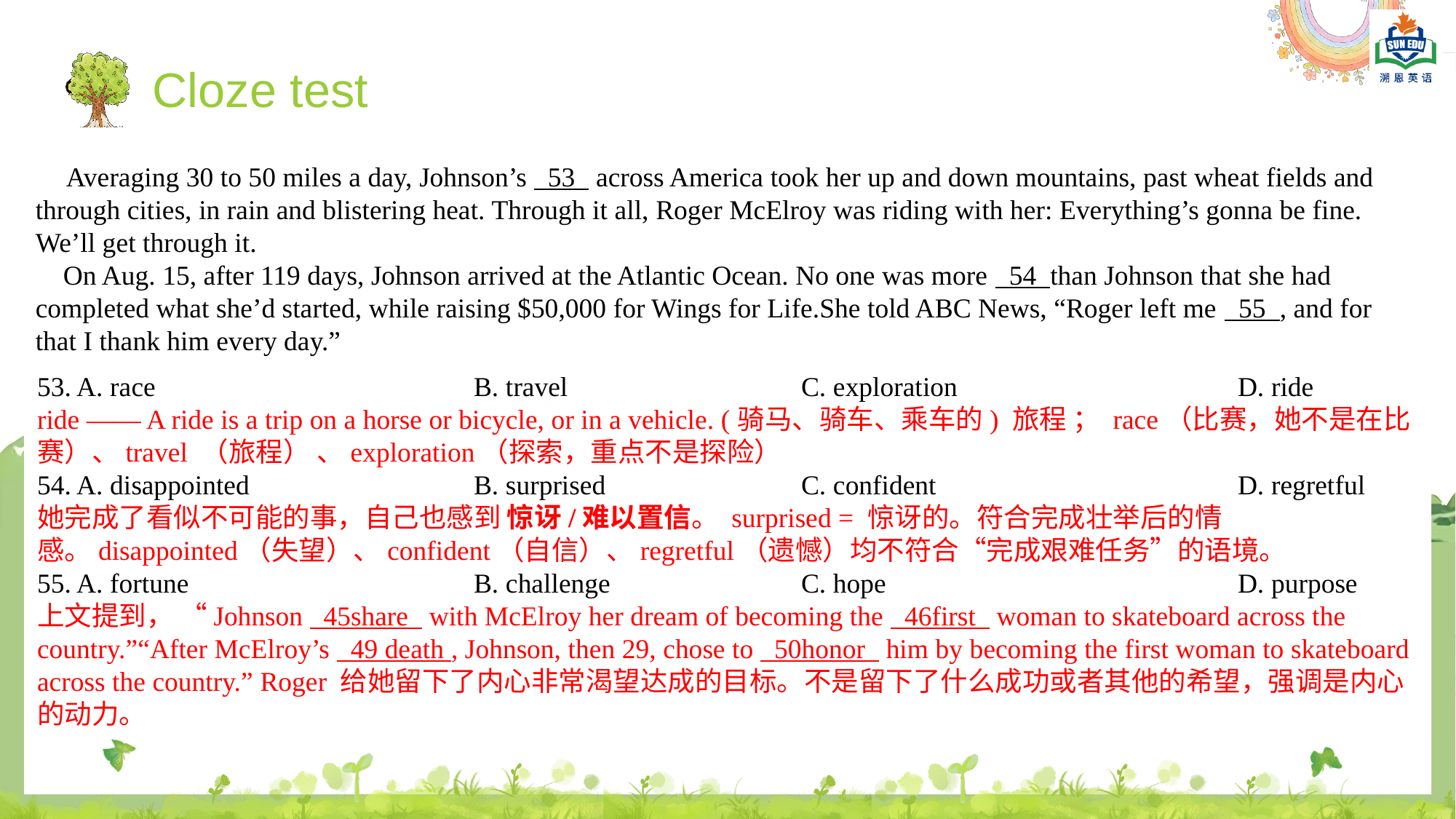

Cloze test
    Averaging 30 to 50 miles a day, Johnson’s   53   across America took her up and down mountains, past wheat fields and through cities, in rain and blistering heat. Through it all, Roger McElroy was riding with her: Everything’s gonna be fine. We’ll get through it.
    On Aug. 15, after 119 days, Johnson arrived at the Atlantic Ocean. No one was more   54  than Johnson that she had completed what she’d started, while raising $50,000 for Wings for Life.She told ABC News, “Roger left me   55  , and for that I thank him every day.”
53. A. race    			B. travel  		 	C. exploration 	   	 	D. ride
ride —— A ride is a trip on a horse or bicycle, or in a vehicle. (骑马、骑车、乘车的) 旅程 ； race（比赛，她不是在比赛）、travel （旅程） 、exploration（探索，重点不是探险）
54. A. disappointed 		B. surprised		C. confident			D. regretful
她完成了看似不可能的事，自己也感到 惊讶/难以置信。 surprised = 惊讶的。符合完成壮举后的情感。disappointed（失望）、confident（自信）、regretful（遗憾）均不符合“完成艰难任务”的语境。
55. A. fortune			B. challenge		C. hope      			D. purpose
上文提到， “Johnson   45share   with McElroy her dream of becoming the   46first   woman to skateboard across the country.”“After McElroy’s   49 death , Johnson, then 29, chose to   50honor   him by becoming the first woman to skateboard across the country.” Roger 给她留下了内心非常渴望达成的目标。不是留下了什么成功或者其他的希望，强调是内心的动力。